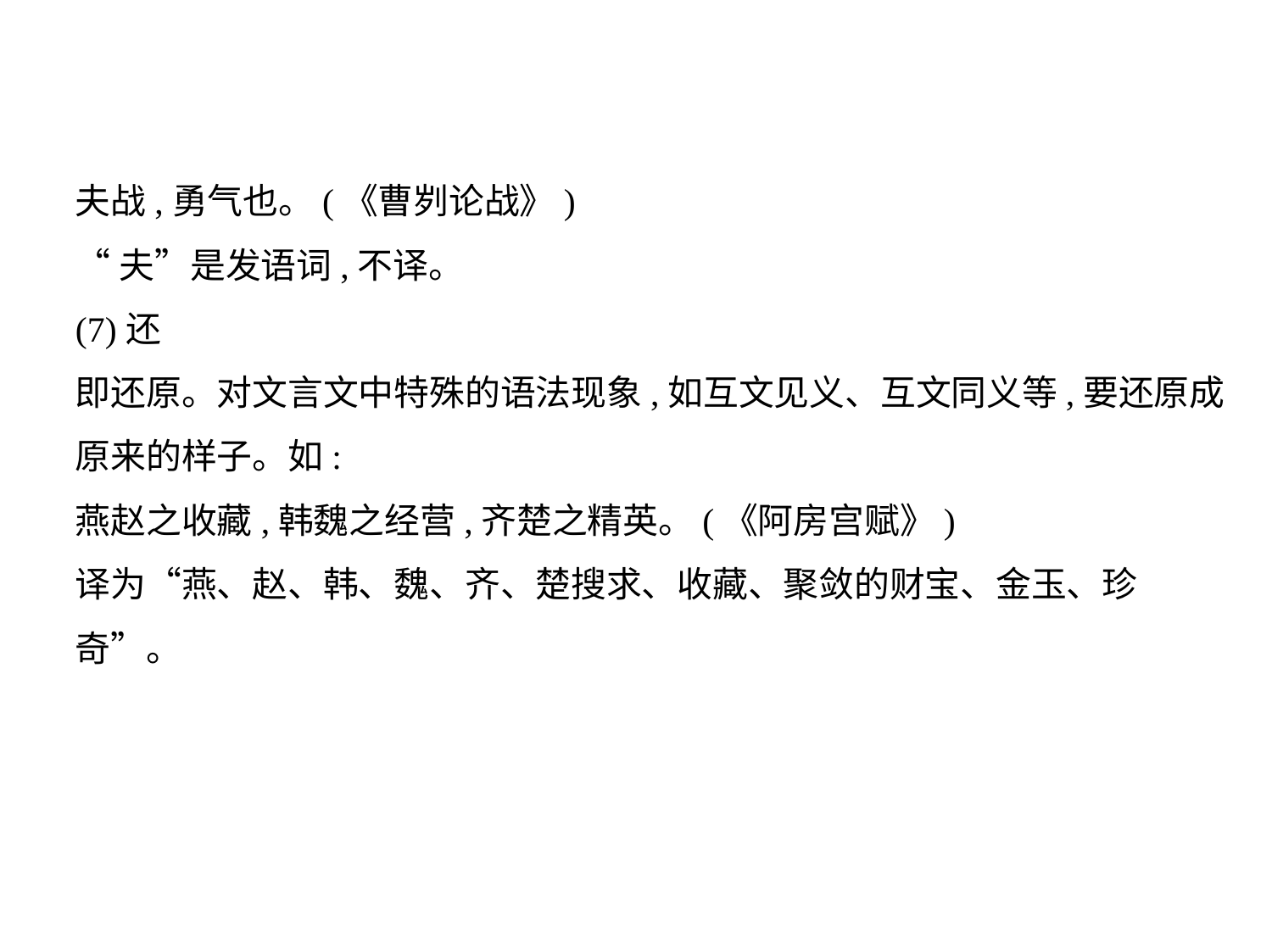

夫战,勇气也。(《曹刿论战》)
“夫”是发语词,不译。
(7)还
即还原。对文言文中特殊的语法现象,如互文见义、互文同义等,要还原成
原来的样子。如:
燕赵之收藏,韩魏之经营,齐楚之精英。(《阿房宫赋》)
译为“燕、赵、韩、魏、齐、楚搜求、收藏、聚敛的财宝、金玉、珍
奇”。